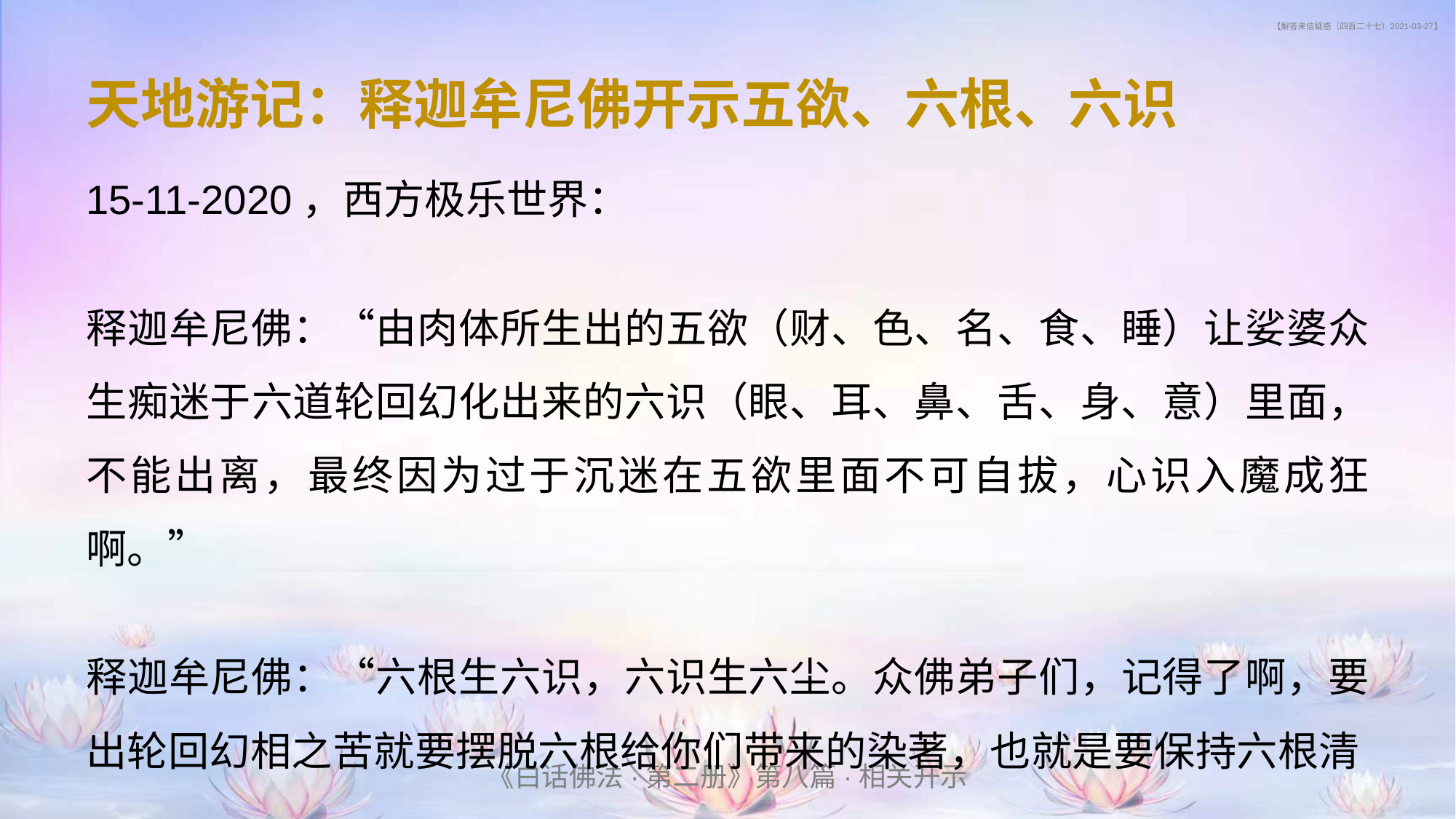

# 【解答来信疑惑（四百二十七）2021-03-27】
天地游记：释迦牟尼佛开示五欲、六根、六识

15-11-2020，西方极乐世界：

释迦牟尼佛：“由肉体所生出的五欲（财、色、名、食、睡）让娑婆众生痴迷于六道轮回幻化出来的六识（眼、耳、鼻、舌、身、意）里面，不能出离，最终因为过于沉迷在五欲里面不可自拔，心识入魔成狂啊。”

释迦牟尼佛：“六根生六识，六识生六尘。众佛弟子们，记得了啊，要出轮回幻相之苦就要摆脱六根给你们带来的染著，也就是要保持六根清

《白话佛法·第二册》第八篇·相关开示